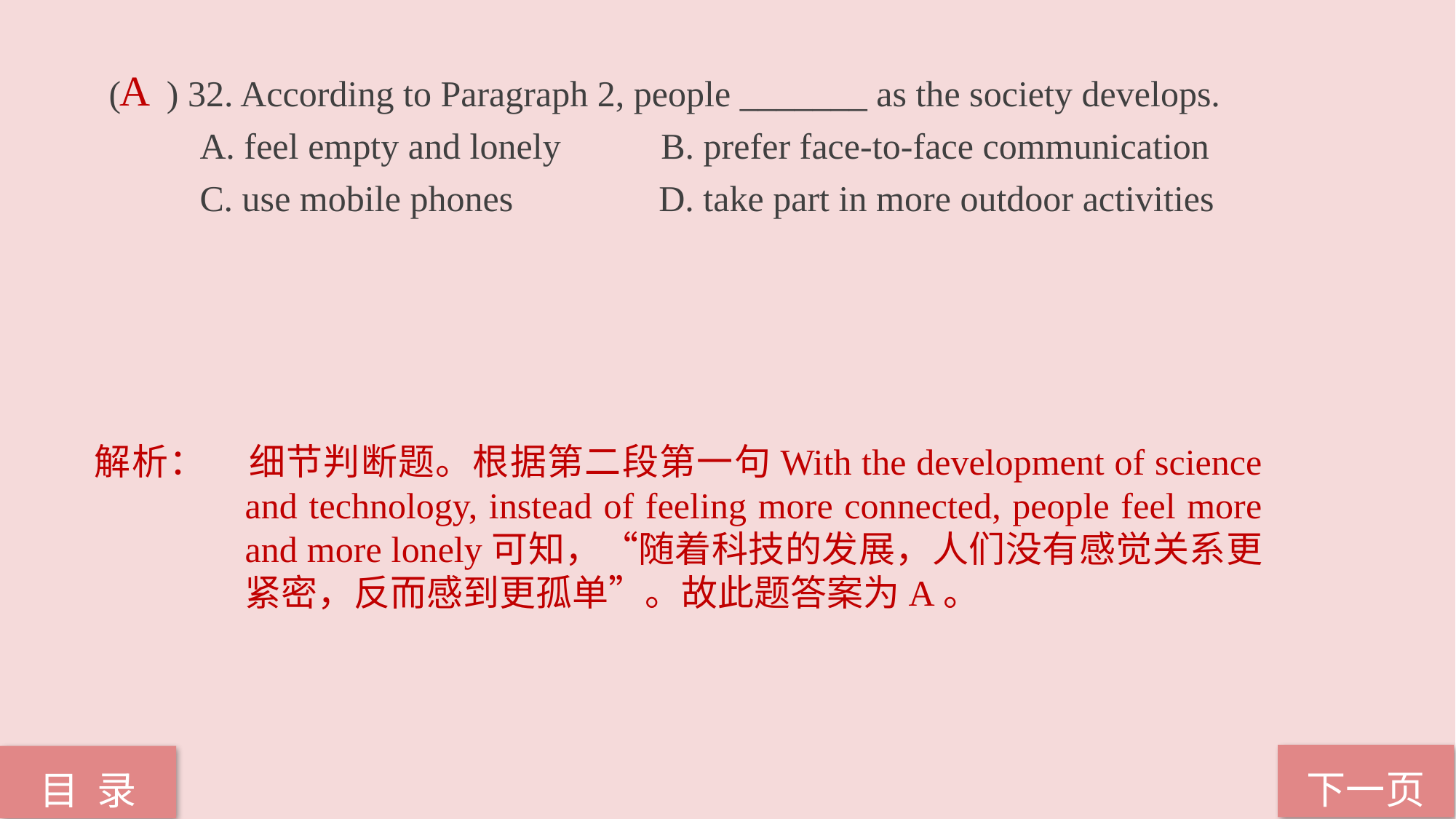

(     ) 32. According to Paragraph 2, people _______ as the society develops.
          A. feel empty and lonely           B. prefer face-to-face communication
          C. use mobile phones                D. take part in more outdoor activities
A
解析：	细节判断题。根据第二段第一句With the development of science and technology, instead of feeling more connected, people feel more and more lonely可知，“随着科技的发展，人们没有感觉关系更紧密，反而感到更孤单”。故此题答案为A。